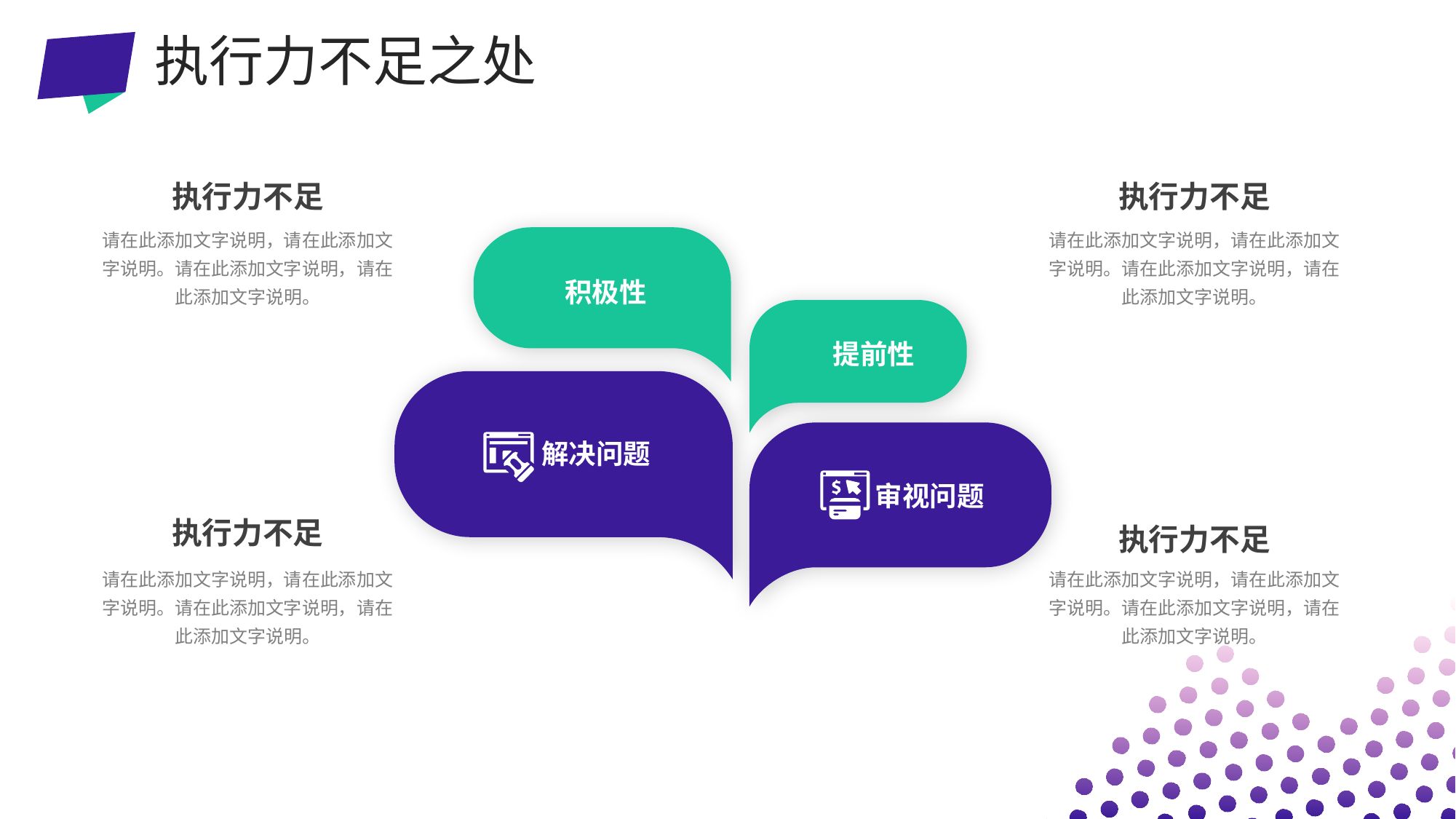

执行力不足之处
执行力不足
请在此添加文字说明，请在此添加文字说明。请在此添加文字说明，请在此添加文字说明。
执行力不足
请在此添加文字说明，请在此添加文字说明。请在此添加文字说明，请在此添加文字说明。

积极性

提前性

解决问题

审视问题
执行力不足
请在此添加文字说明，请在此添加文字说明。请在此添加文字说明，请在此添加文字说明。
执行力不足
请在此添加文字说明，请在此添加文字说明。请在此添加文字说明，请在此添加文字说明。